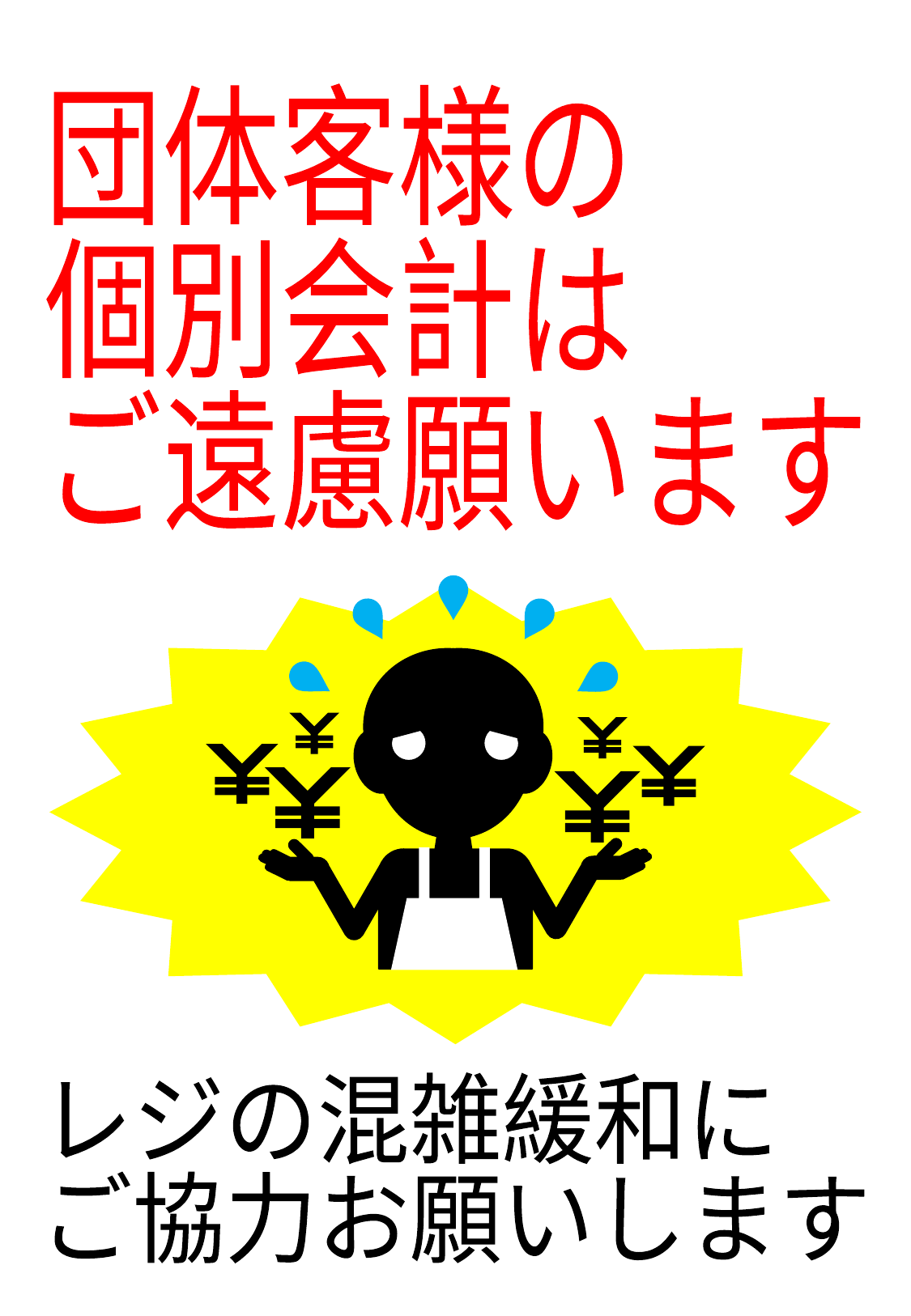

団体客様の
個別会計は
ご遠慮願います

レジの混雑緩和に
ご協力お願いします